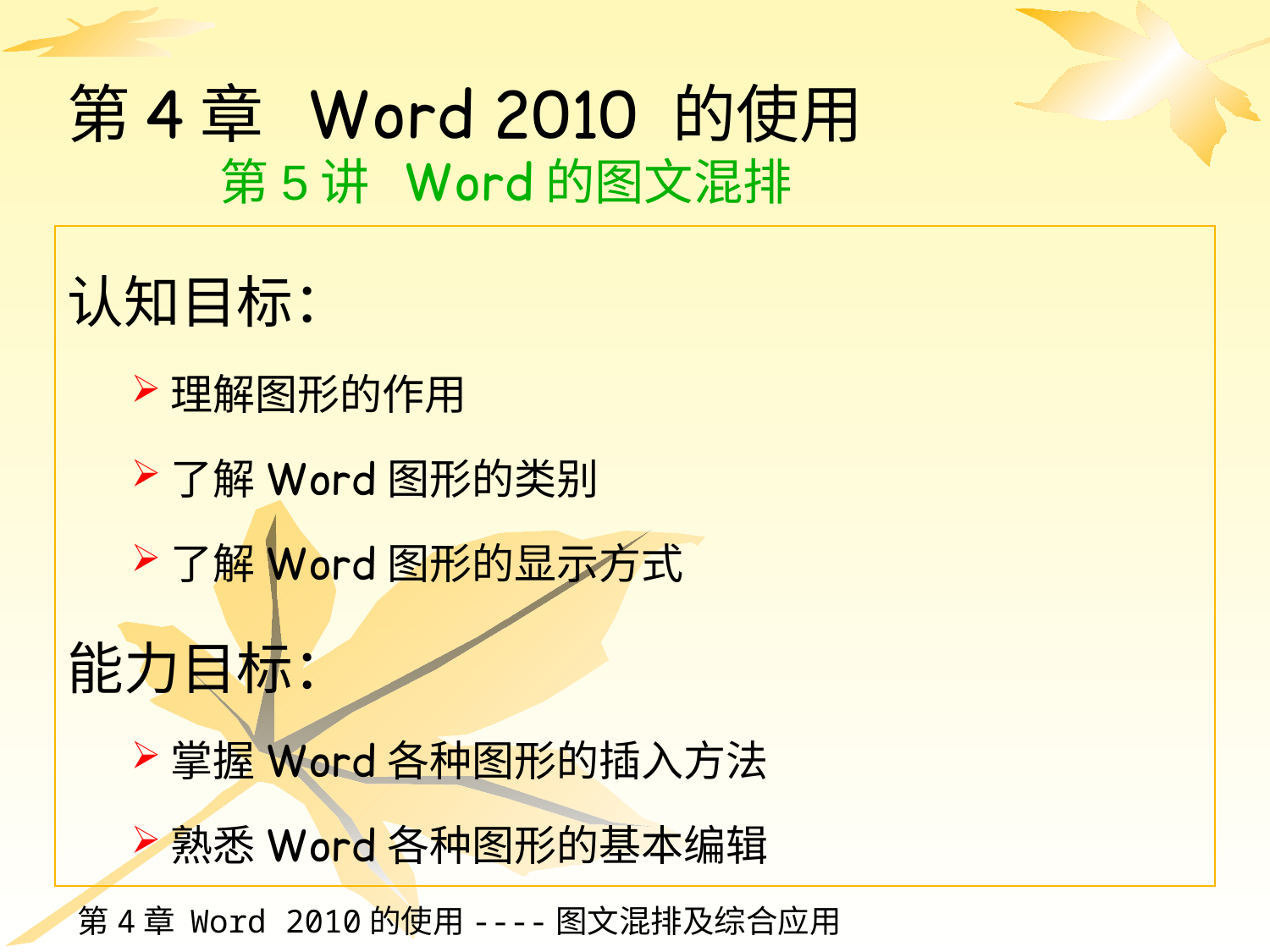

# 第4章  Word 2010 的使用 第5讲  Word的图文混排
认知目标：
理解图形的作用
了解Word图形的类别
了解Word图形的显示方式
能力目标：
掌握Word各种图形的插入方法
熟悉Word各种图形的基本编辑